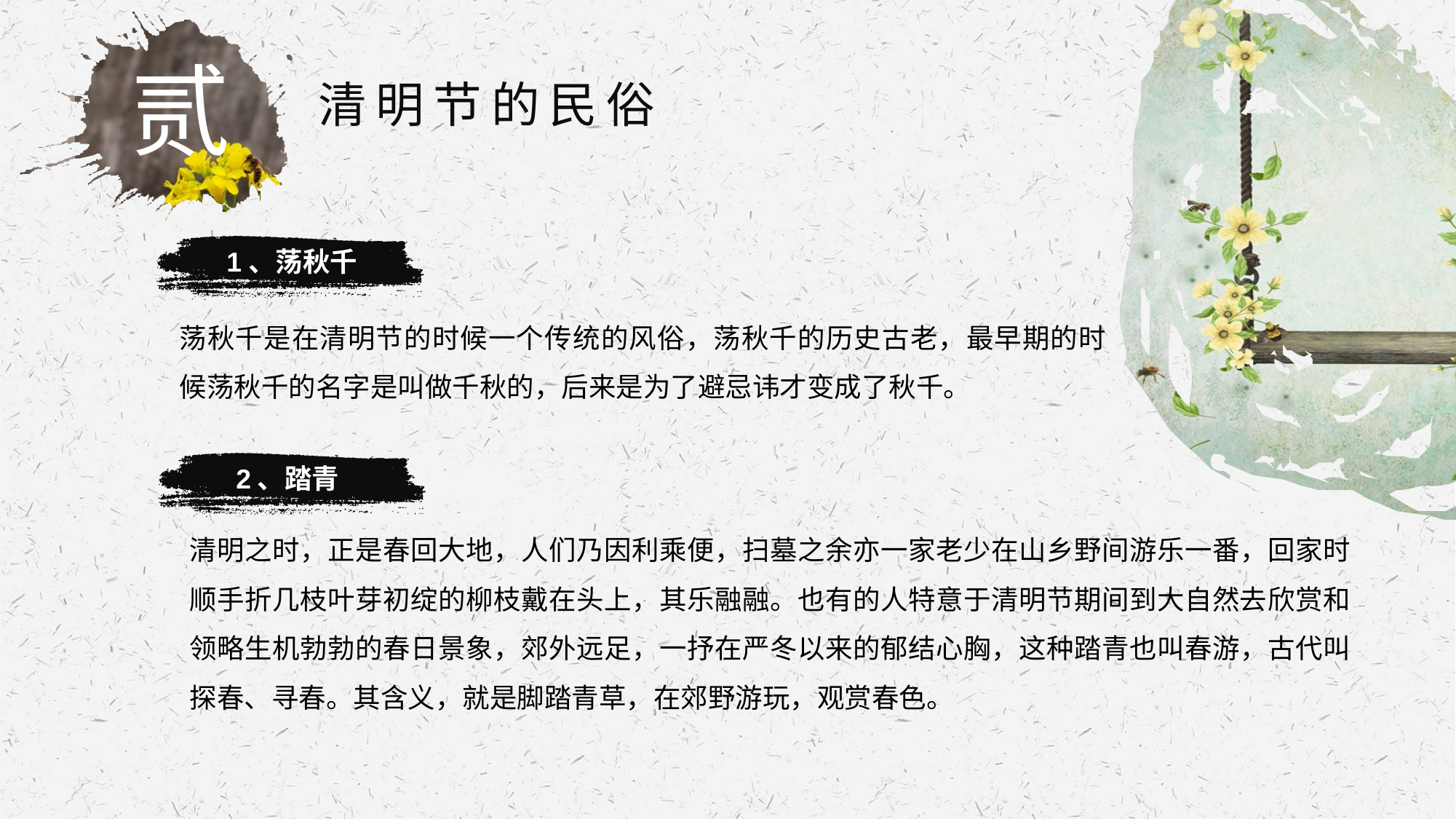

贰
清明节的民俗

1、荡秋千
荡秋千是在清明节的时候一个传统的风俗，荡秋千的历史古老，最早期的时候荡秋千的名字是叫做千秋的，后来是为了避忌讳才变成了秋千。

2、踏青
清明之时，正是春回大地，人们乃因利乘便，扫墓之余亦一家老少在山乡野间游乐一番，回家时顺手折几枝叶芽初绽的柳枝戴在头上，其乐融融。也有的人特意于清明节期间到大自然去欣赏和领略生机勃勃的春日景象，郊外远足，一抒在严冬以来的郁结心胸，这种踏青也叫春游，古代叫探春、寻春。其含义，就是脚踏青草，在郊野游玩，观赏春色。